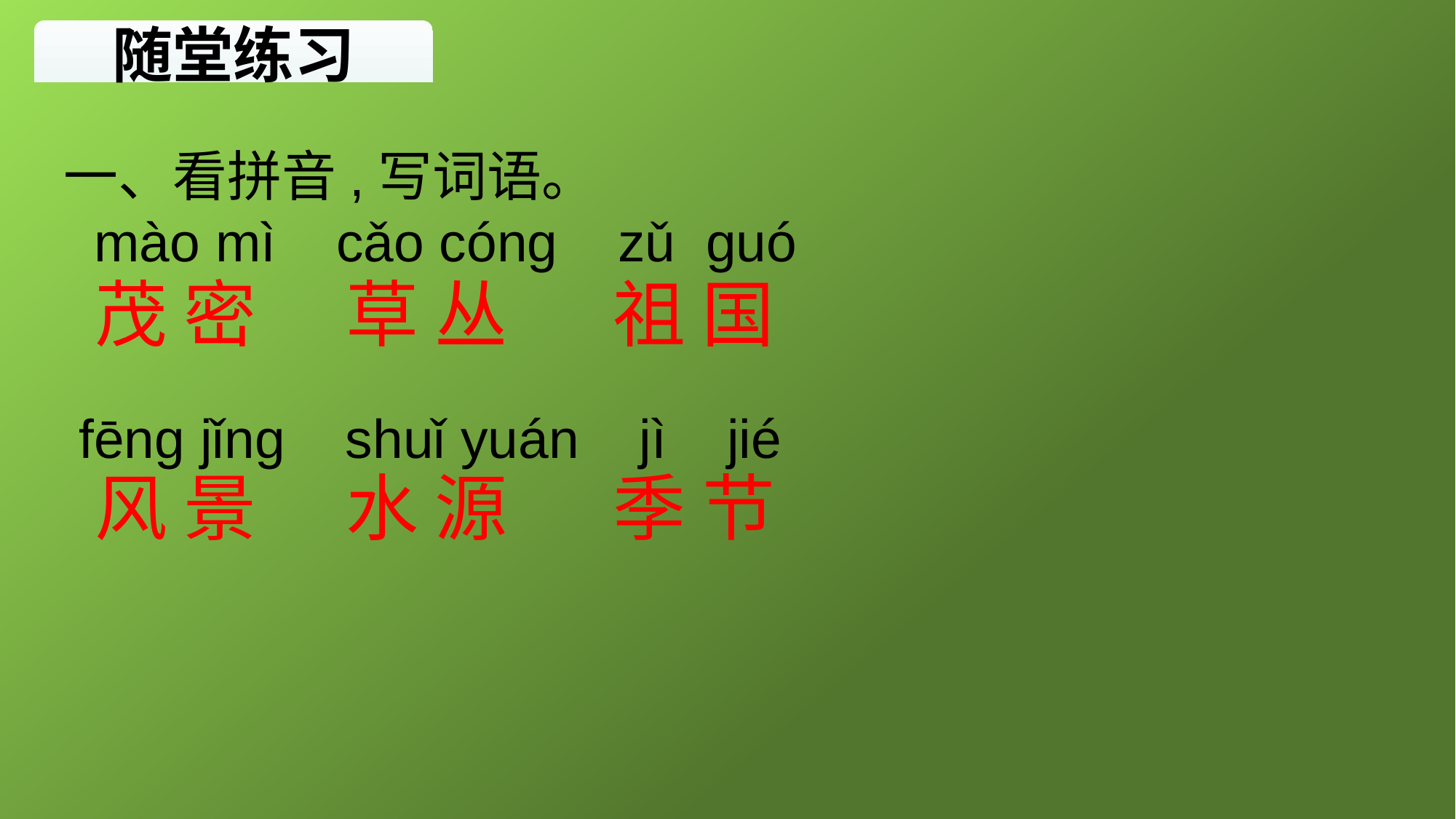

随堂练习
一、看拼音,写词语。
  mào mì    cǎo cónɡ    zǔ  ɡuó

 fēnɡ jǐnɡ    shuǐ yuán    jì    jié
茂 密　 草 丛　  祖 国
风 景　 水 源　  季 节